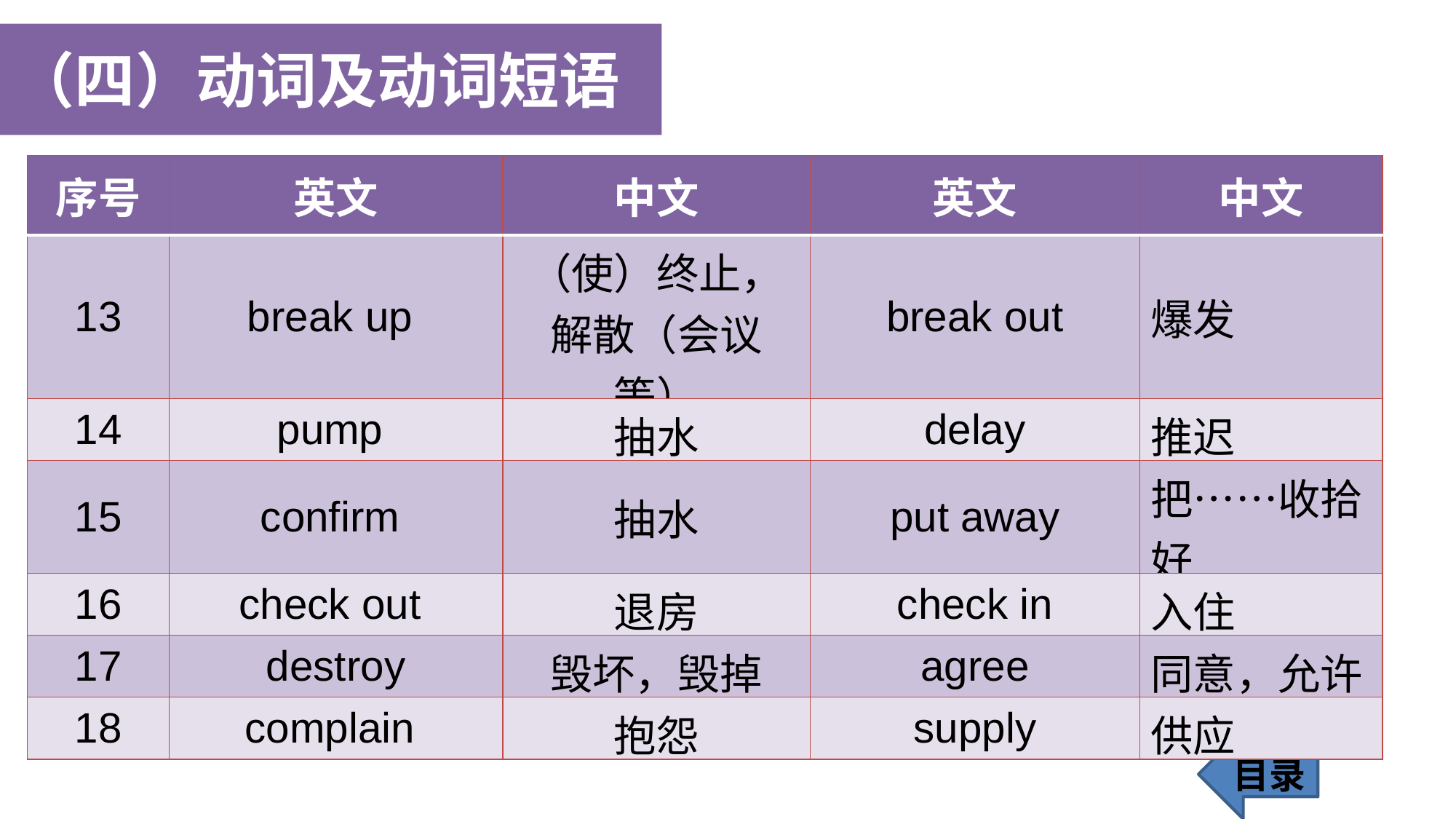

（四）动词及动词短语
| 序号 | 英文 | 中文 | 英文 | 中文 |
| --- | --- | --- | --- | --- |
| 13 | break up | （使）终止，解散（会议等） | break out | 爆发 |
| 14 | pump | 抽水 | delay | 推迟 |
| 15 | confirm | 抽水 | put away | 把……收拾好 |
| 16 | check out | 退房 | check in | 入住 |
| 17 | destroy | 毁坏，毁掉 | agree | 同意，允许 |
| 18 | complain | 抱怨 | supply | 供应 |
目录
124